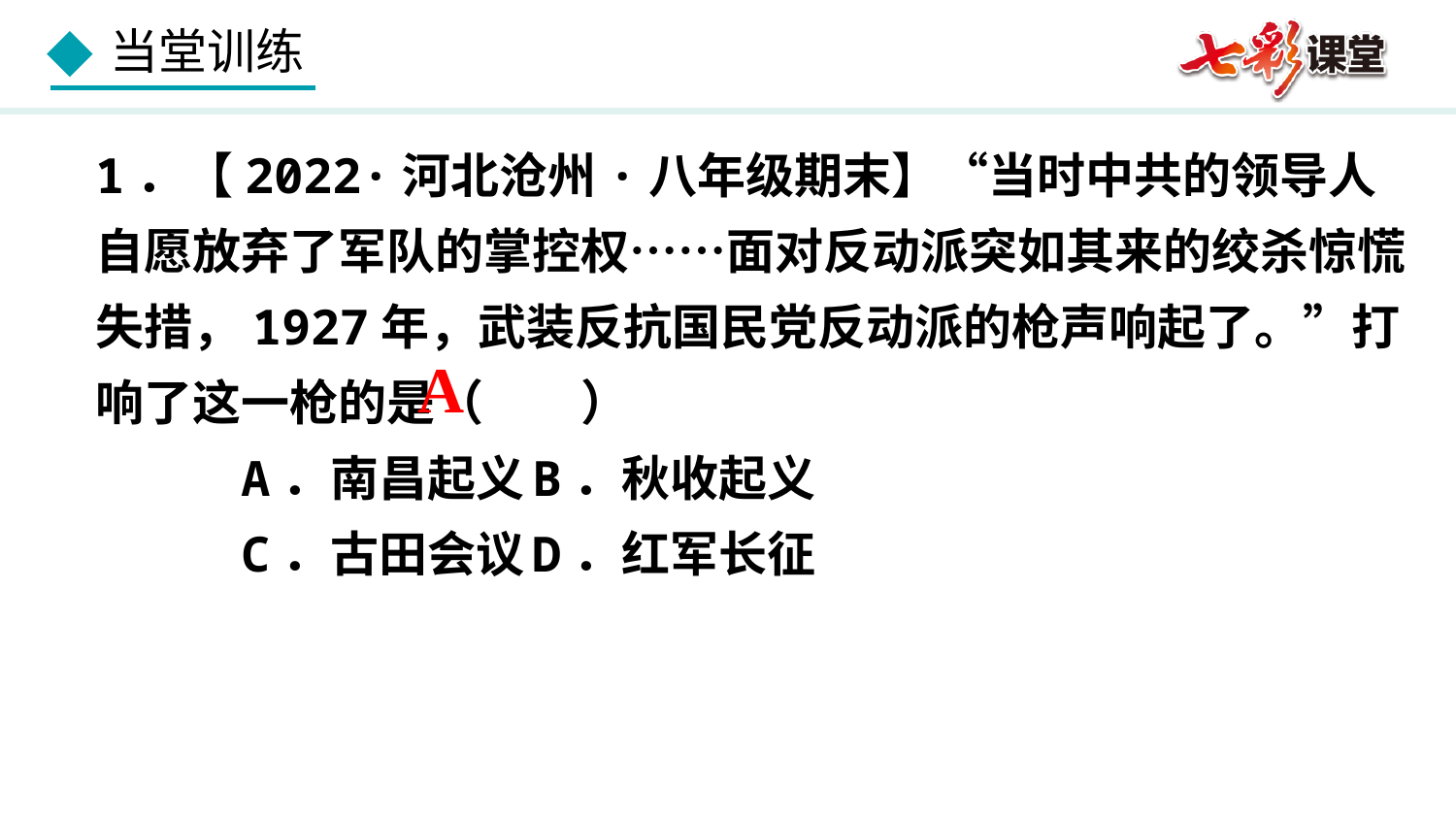

1．【2022·河北沧州·八年级期末】“当时中共的领导人自愿放弃了军队的掌控权……面对反动派突如其来的绞杀惊慌失措，1927年，武装反抗国民党反动派的枪声响起了。”打响了这一枪的是（　　）
     A．南昌起义	B．秋收起义
     C．古田会议	D．红军长征
A